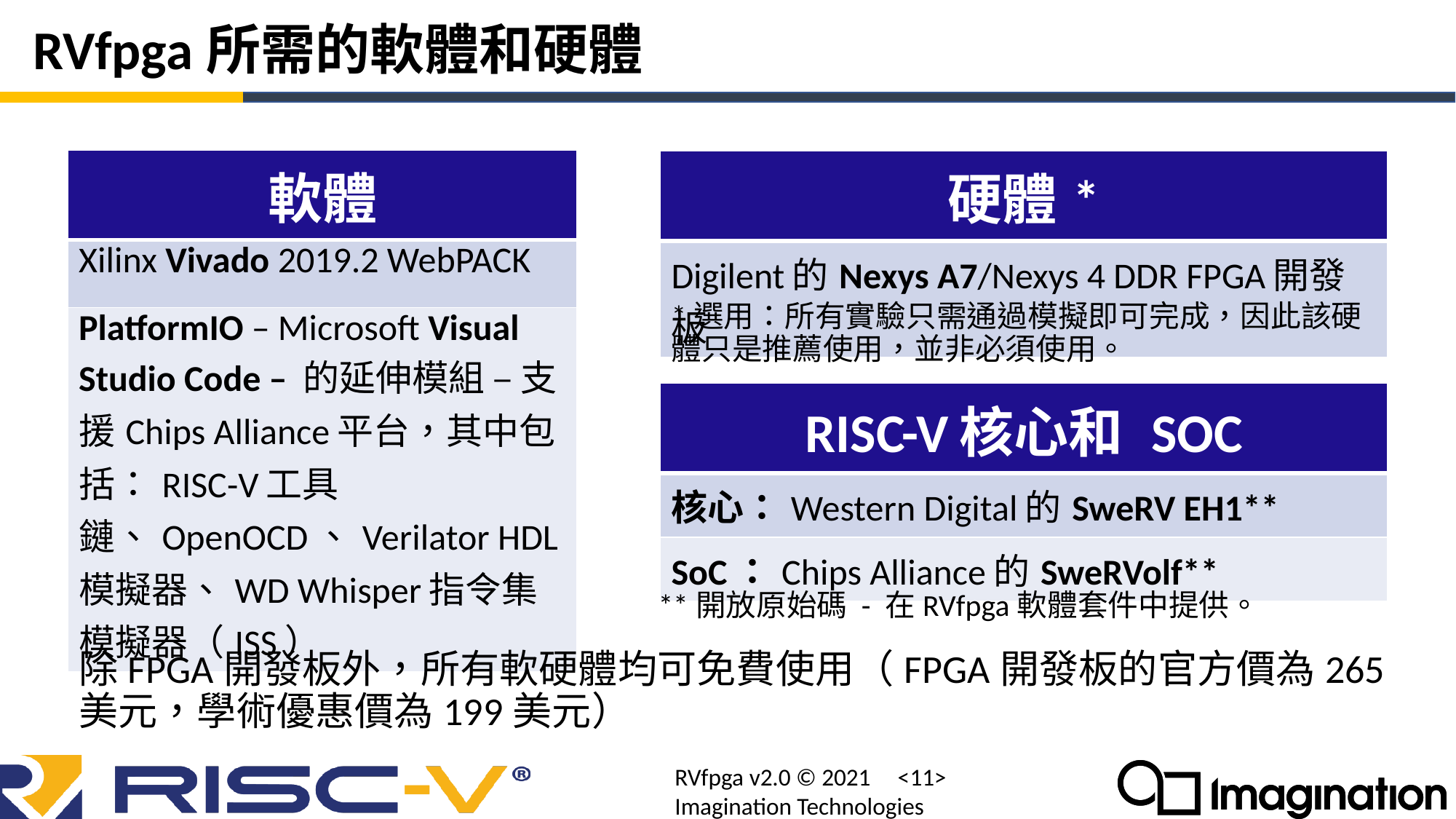

# RVfpga所需的軟體和硬體
| 軟體 |
| --- |
| Xilinx Vivado 2019.2 WebPACK |
| PlatformIO – Microsoft Visual Studio Code – 的延伸模組 – 支援Chips Alliance平台，其中包括：RISC-V工具鏈、OpenOCD、Verilator HDL模擬器、WD Whisper指令集模擬器（ISS） |
| 硬體\* |
| --- |
| Digilent的Nexys A7/Nexys 4 DDR FPGA開發板 |
*選用：所有實驗只需通過模擬即可完成，因此該硬體只是推薦使用，並非必須使用。
| RISC-V核心和 SOC |
| --- |
| 核心：Western Digital的SweRV EH1\*\* |
| SoC：Chips Alliance的SweRVolf\*\* |
**開放原始碼 - 在RVfpga軟體套件中提供。
除FPGA開發板外，所有軟硬體均可免費使用（FPGA開發板的官方價為265美元，學術優惠價為199美元）